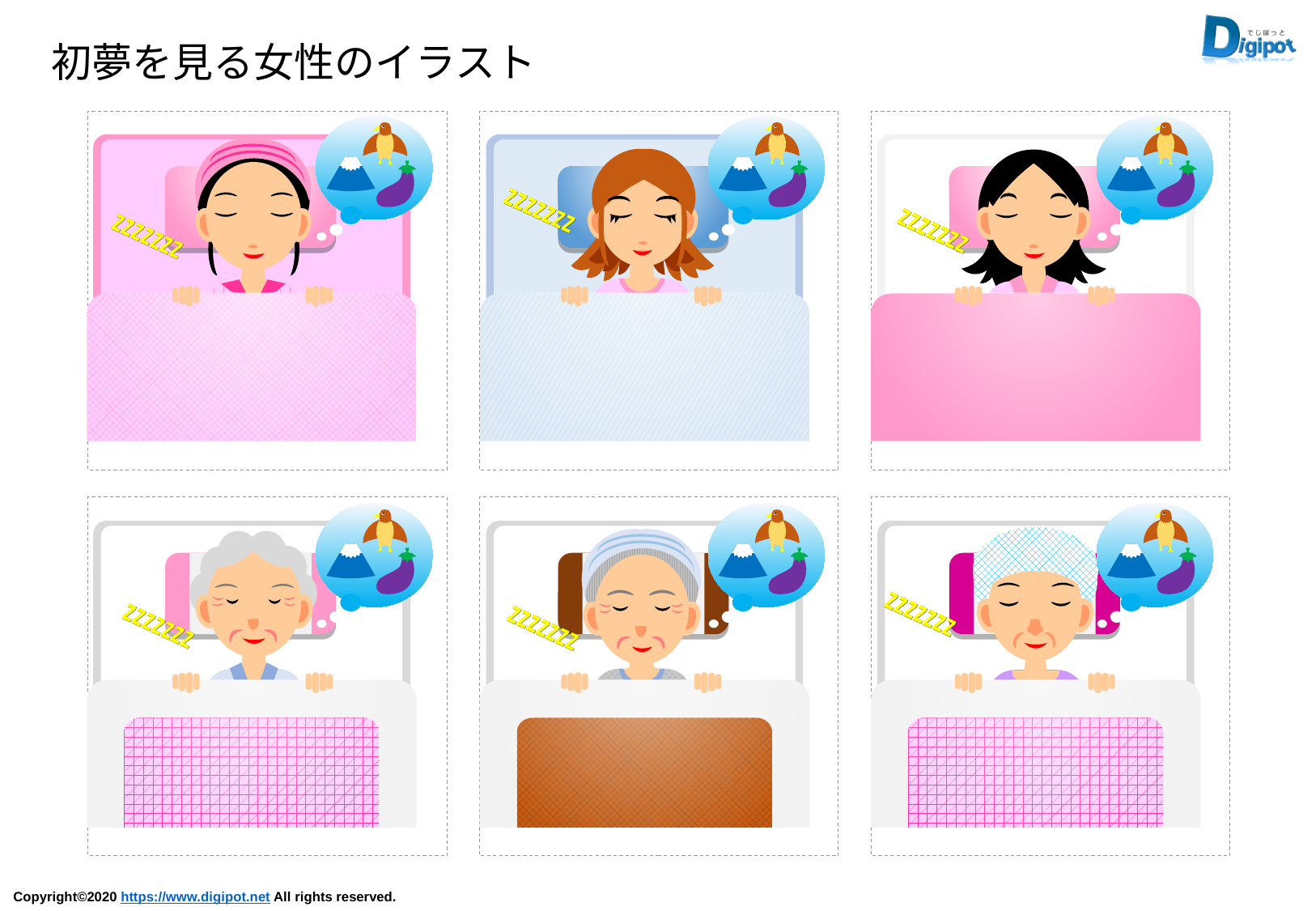

初夢を見る女性のイラスト

zzzzzzz
zzzzzzz

zzzzzzz
zzzzzzz

zzzzzzz
zzzzzzz

zzzzzzz
zzzzzzz

zzzzzzz
zzzzzzz

zzzzzzz
zzzzzzz